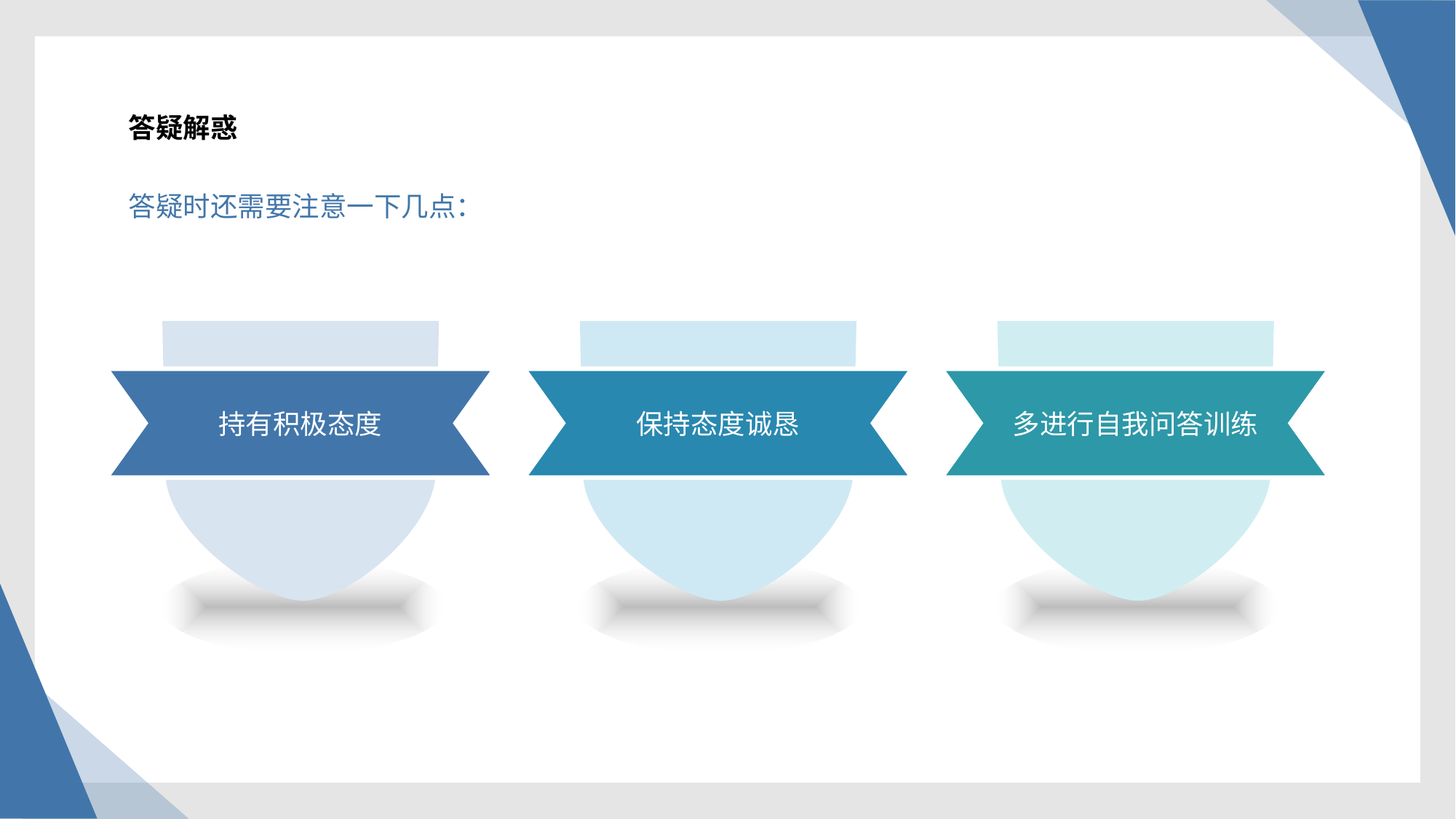

答疑解惑
答疑时还需要注意一下几点：

持有积极态度

保持态度诚恳

多进行自我问答训练